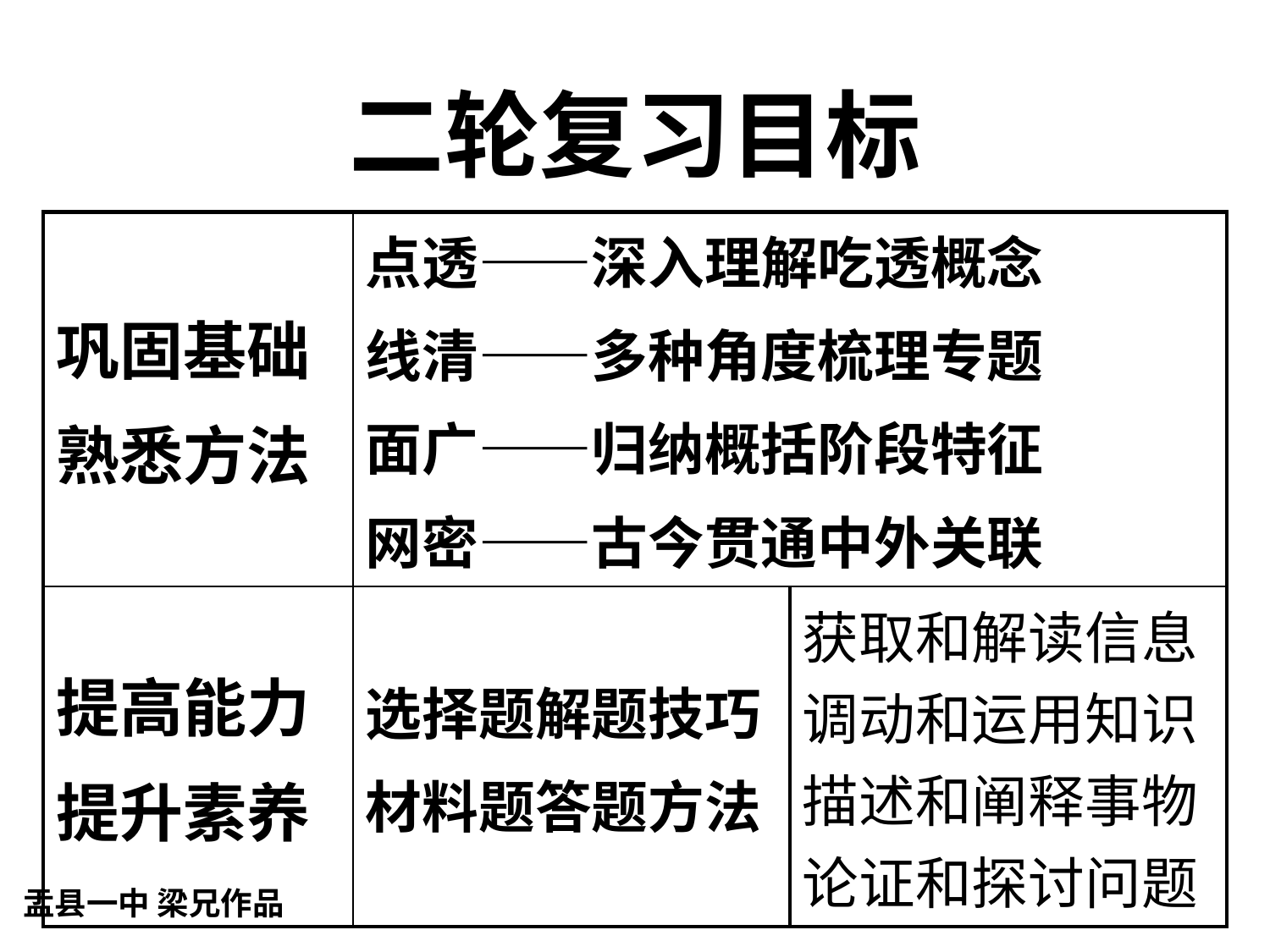

# 二轮复习目标
| 巩固基础 熟悉方法 | 点透——深入理解吃透概念 线清——多种角度梳理专题 面广——归纳概括阶段特征 网密——古今贯通中外关联 |  |
| --- | --- | --- |
| 提高能力 提升素养 | 选择题解题技巧 材料题答题方法 | 获取和解读信息 调动和运用知识 描述和阐释事物 论证和探讨问题 |

盂县一中 梁兄作品